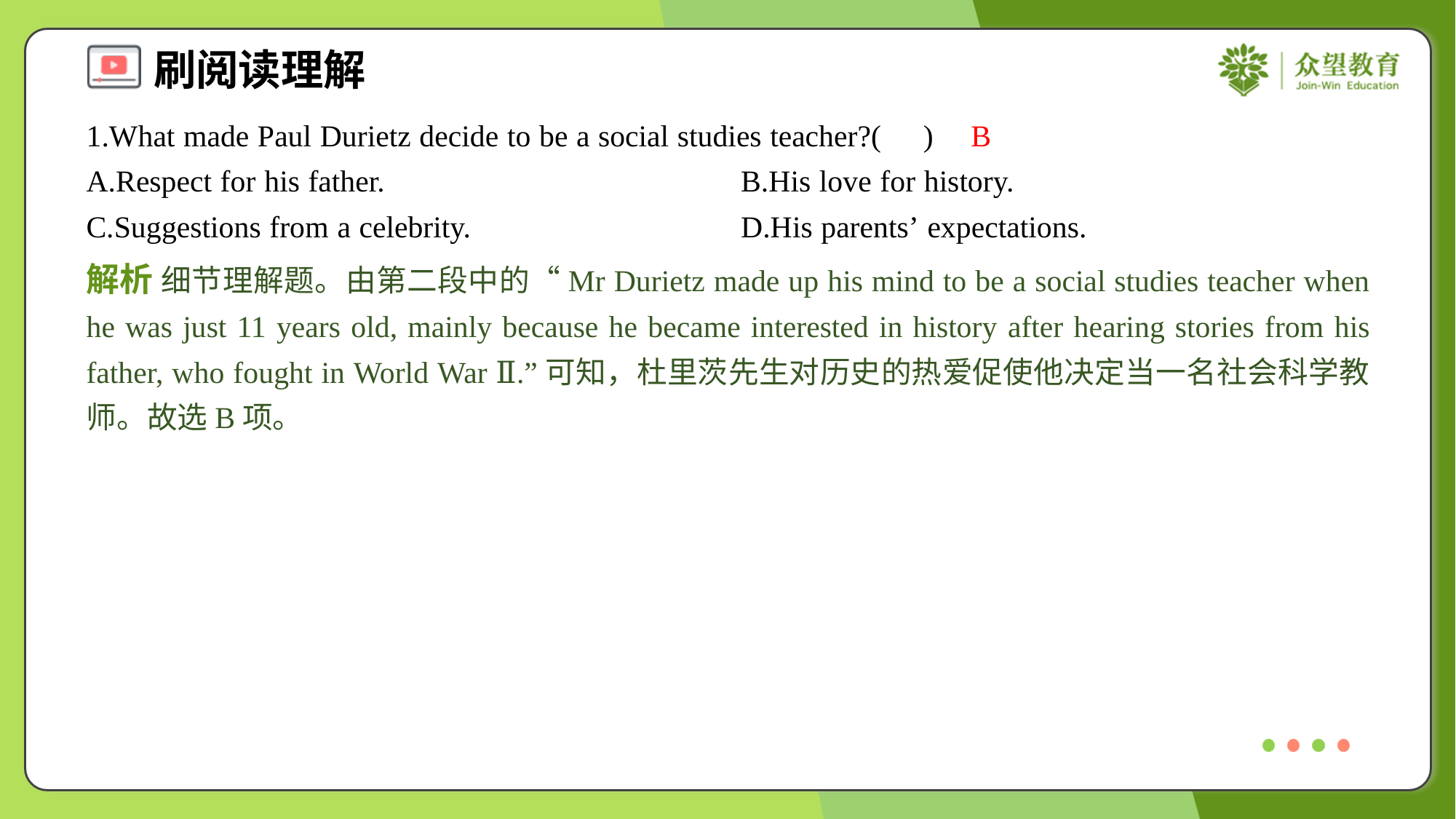

1.What made Paul Durietz decide to be a social studies teacher?(     )
B
A.Respect for his father.	B.His love for history.
C.Suggestions from a celebrity.	D.His parents’ expectations.
解析 细节理解题。由第二段中的“Mr Durietz made up his mind to be a social studies teacher when he was just 11 years old, mainly because he became interested in history after hearing stories from his father, who fought in World War Ⅱ.”可知，杜里茨先生对历史的热爱促使他决定当一名社会科学教师。故选B项。